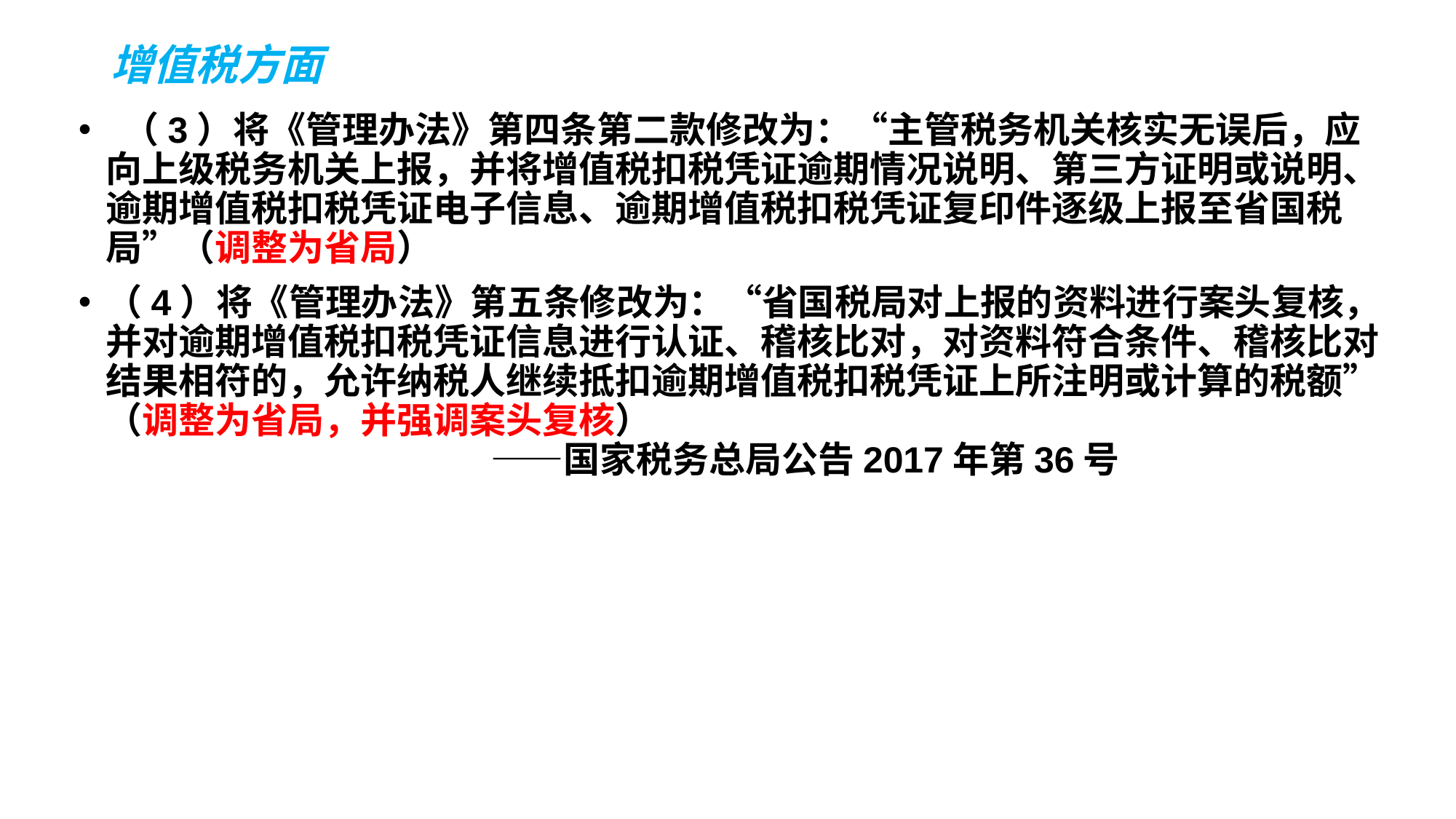

# 增值税方面
 （3）将《管理办法》第四条第二款修改为：“主管税务机关核实无误后，应向上级税务机关上报，并将增值税扣税凭证逾期情况说明、第三方证明或说明、逾期增值税扣税凭证电子信息、逾期增值税扣税凭证复印件逐级上报至省国税局”（调整为省局）
（4）将《管理办法》第五条修改为：“省国税局对上报的资料进行案头复核，并对逾期增值税扣税凭证信息进行认证、稽核比对，对资料符合条件、稽核比对结果相符的，允许纳税人继续抵扣逾期增值税扣税凭证上所注明或计算的税额”（调整为省局，并强调案头复核）
                                               ——国家税务总局公告2017年第36号